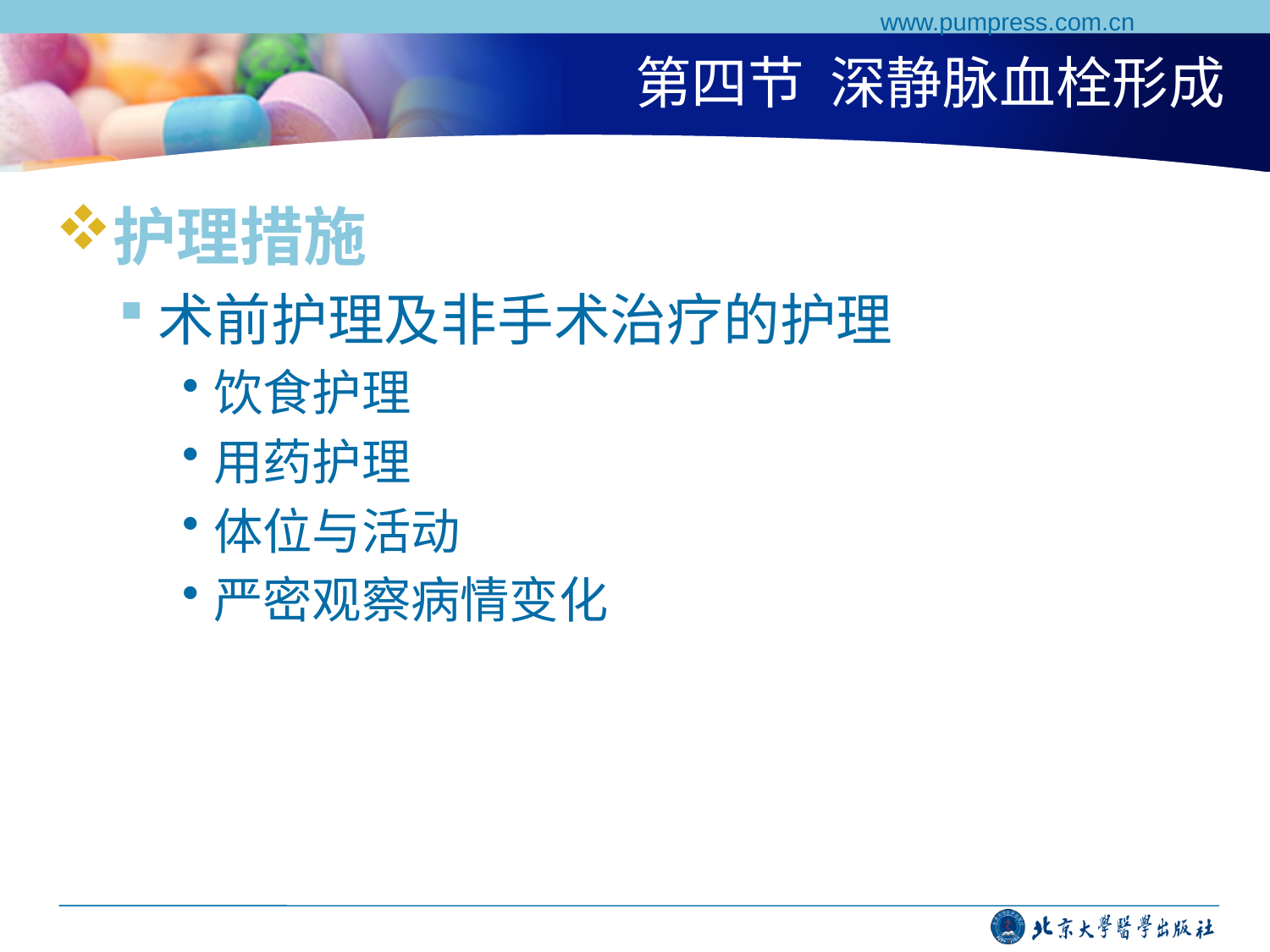

www.pumpress.com.cn
# 第四节  深静脉血栓形成
护理措施
术前护理及非手术治疗的护理
饮食护理
用药护理
体位与活动
严密观察病情变化